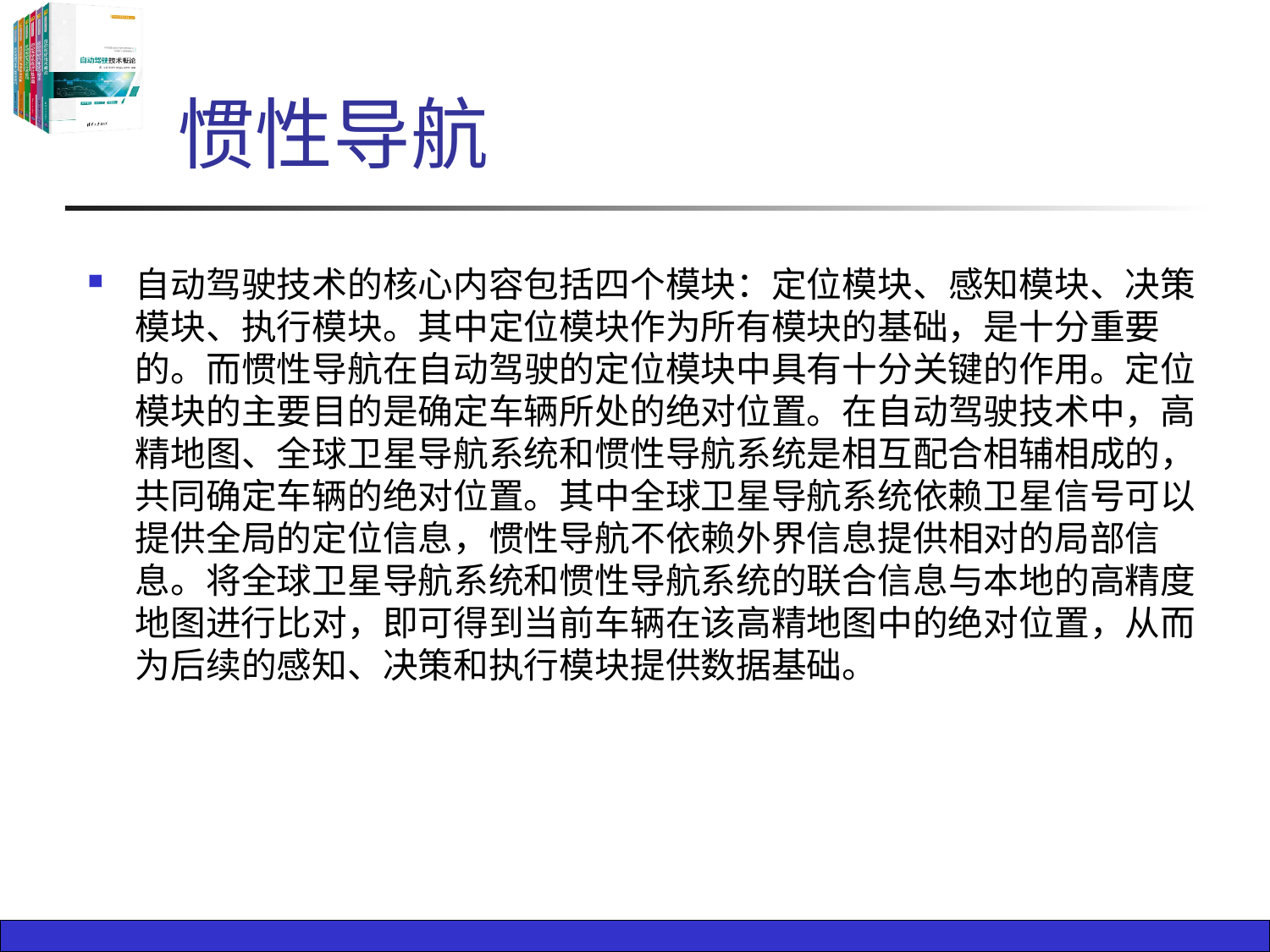

# 惯性导航
自动驾驶技术的核心内容包括四个模块：定位模块、感知模块、决策模块、执行模块。其中定位模块作为所有模块的基础，是十分重要的。而惯性导航在自动驾驶的定位模块中具有十分关键的作用。定位模块的主要目的是确定车辆所处的绝对位置。在自动驾驶技术中，高精地图、全球卫星导航系统和惯性导航系统是相互配合相辅相成的，共同确定车辆的绝对位置。其中全球卫星导航系统依赖卫星信号可以提供全局的定位信息，惯性导航不依赖外界信息提供相对的局部信息。将全球卫星导航系统和惯性导航系统的联合信息与本地的高精度地图进行比对，即可得到当前车辆在该高精地图中的绝对位置，从而为后续的感知、决策和执行模块提供数据基础。